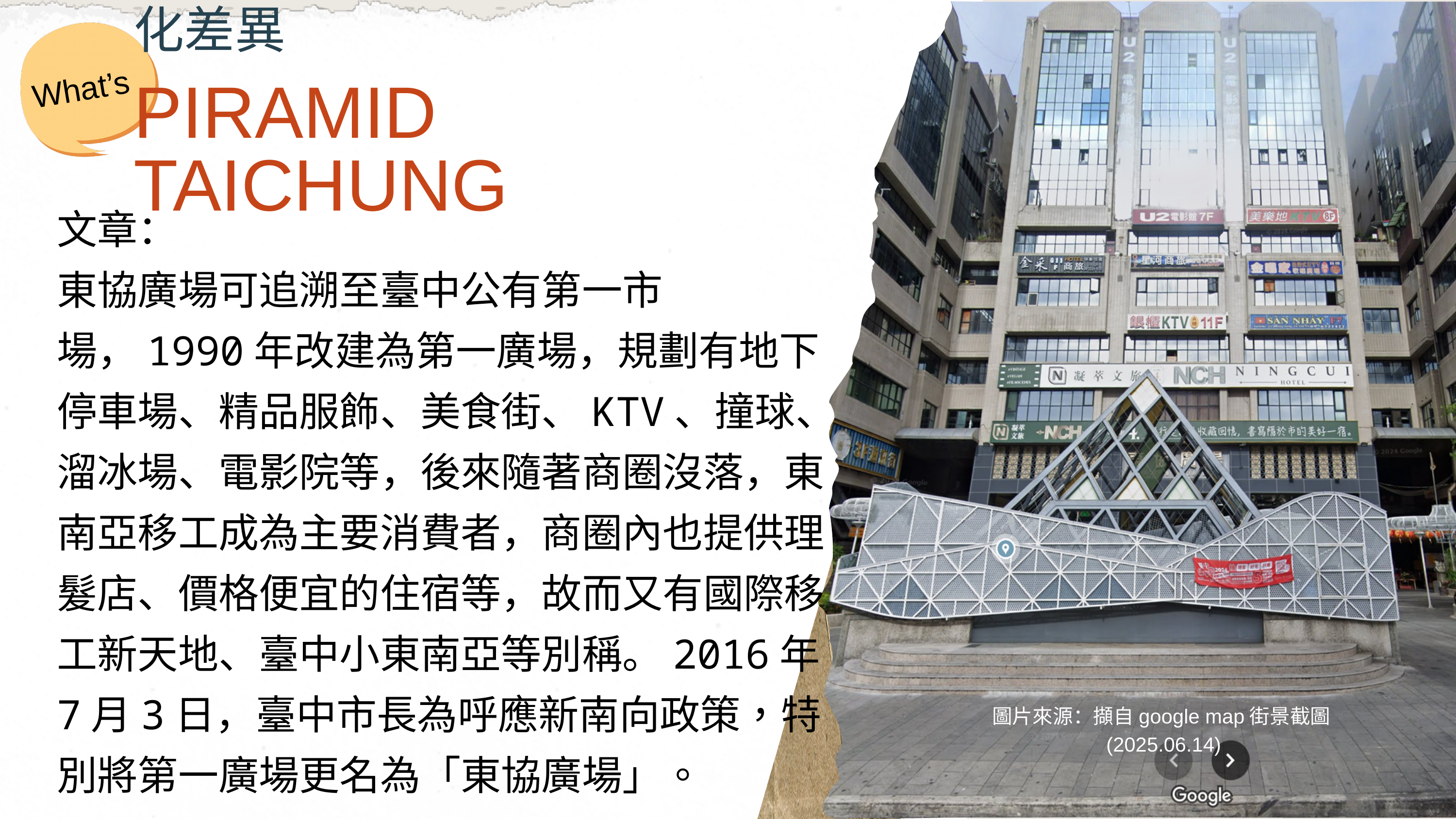

1-3
東協廣場與PIRAMID TAICHUNG兩者間的文化差異

What’s
PIRAMID TAICHUNG
文章：
東協廣場可追溯至臺中公有第一市場，1990年改建為第一廣場，規劃有地下停車場、精品服飾、美食街、KTV、撞球、溜冰場、電影院等，後來隨著商圈沒落，東南亞移工成為主要消費者，商圈內也提供理髮店、價格便宜的住宿等，故而又有國際移工新天地、臺中小東南亞等別稱。2016年7月3日，臺中市長為呼應新南向政策，特別將第一廣場更名為「東協廣場」。

圖片來源：擷自google map街景截圖(2025.06.14)